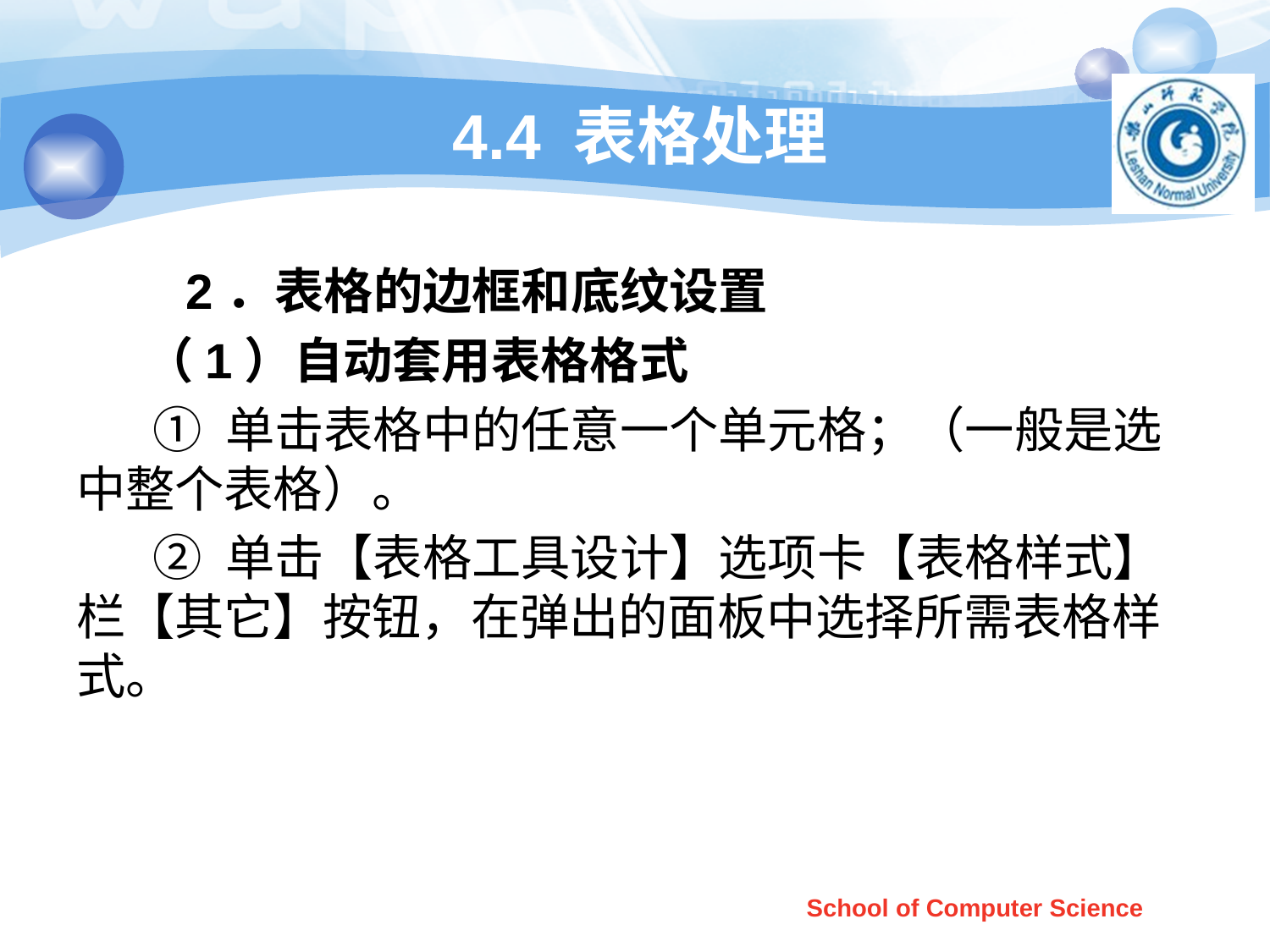

# 4.4 表格处理
        2．表格的边框和底纹设置
     （1）自动套用表格格式
       ① 单击表格中的任意一个单元格；（一般是选中整个表格）。
       ② 单击【表格工具设计】选项卡【表格样式】栏【其它】按钮，在弹出的面板中选择所需表格样式。

School of Computer Science